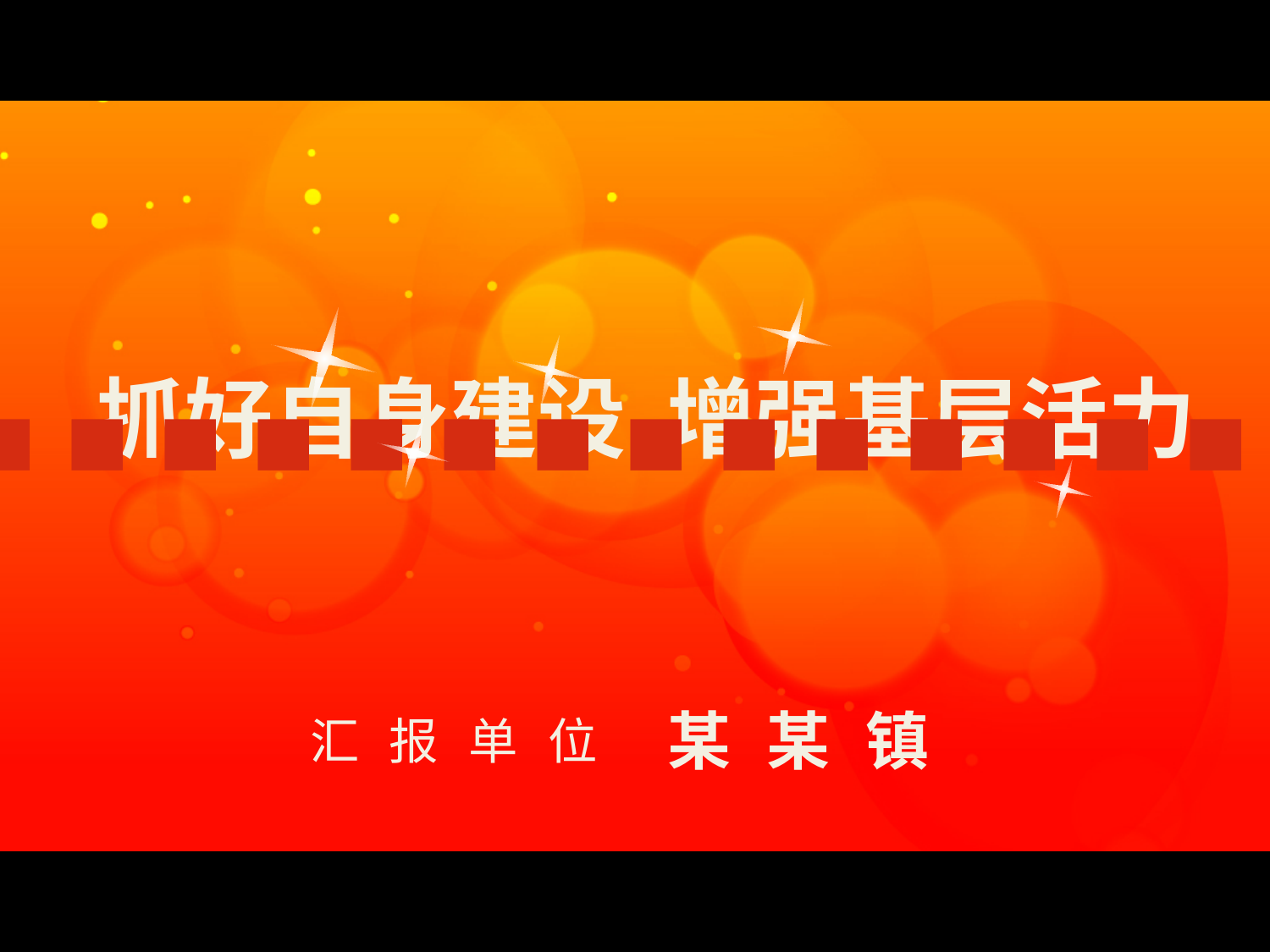

抓好自身建设  增强基层活力
 ■ ■ ■ ■ ■ ■ ■ ■ ■ ■ ■ ■ ■ ■ ■ ■ ■ ■

某
某
镇
汇
报
单
位